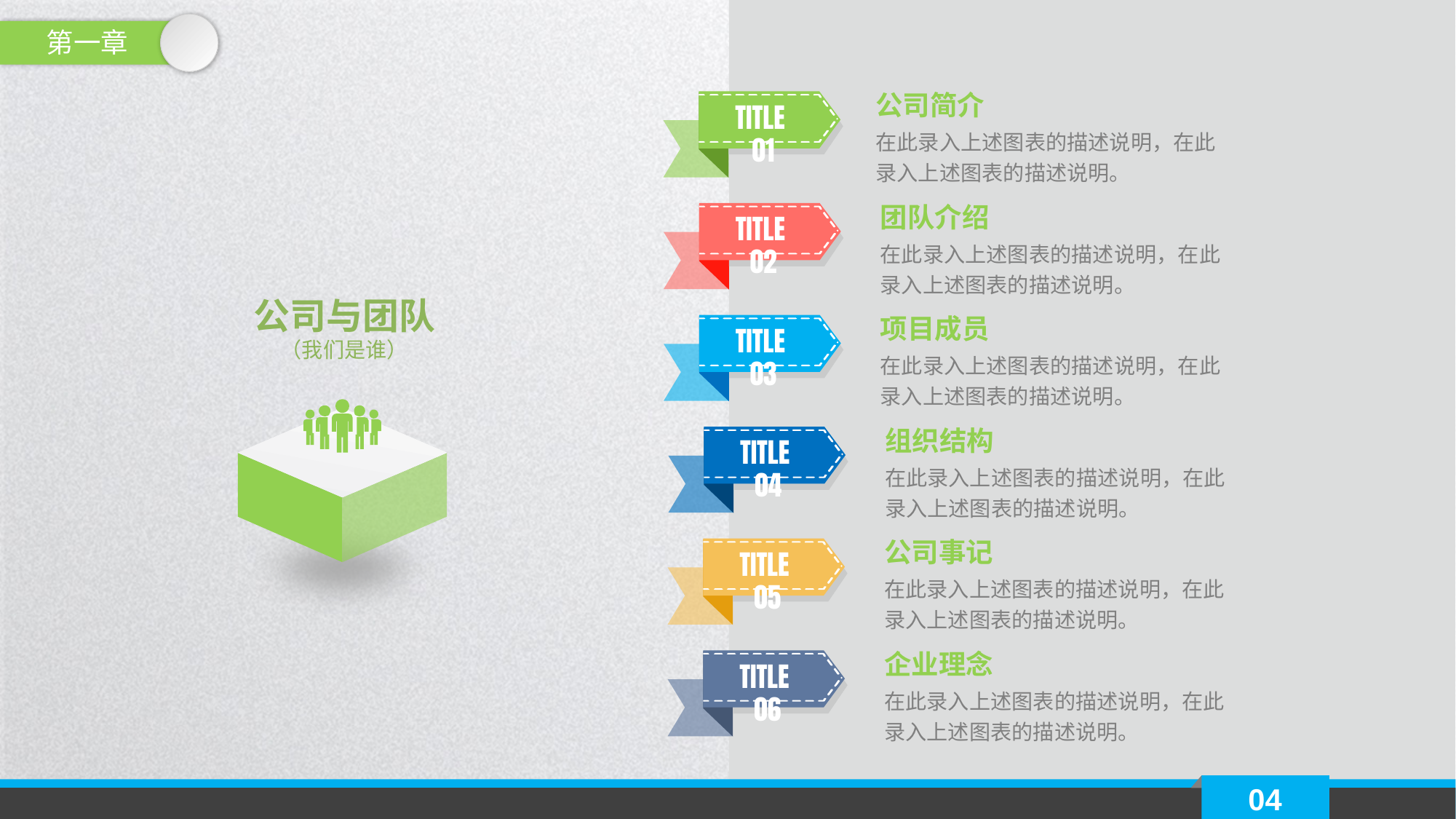

第一章

公司简介

TITLE  01
在此录入上述图表的描述说明，在此录入上述图表的描述说明。
团队介绍

TITLE  02
在此录入上述图表的描述说明，在此录入上述图表的描述说明。
公司与团队
（我们是谁）
项目成员

TITLE  03
在此录入上述图表的描述说明，在此录入上述图表的描述说明。

组织结构

TITLE  04

在此录入上述图表的描述说明，在此录入上述图表的描述说明。
公司事记

TITLE  05
在此录入上述图表的描述说明，在此录入上述图表的描述说明。
企业理念

TITLE  06
在此录入上述图表的描述说明，在此录入上述图表的描述说明。

04

延时符